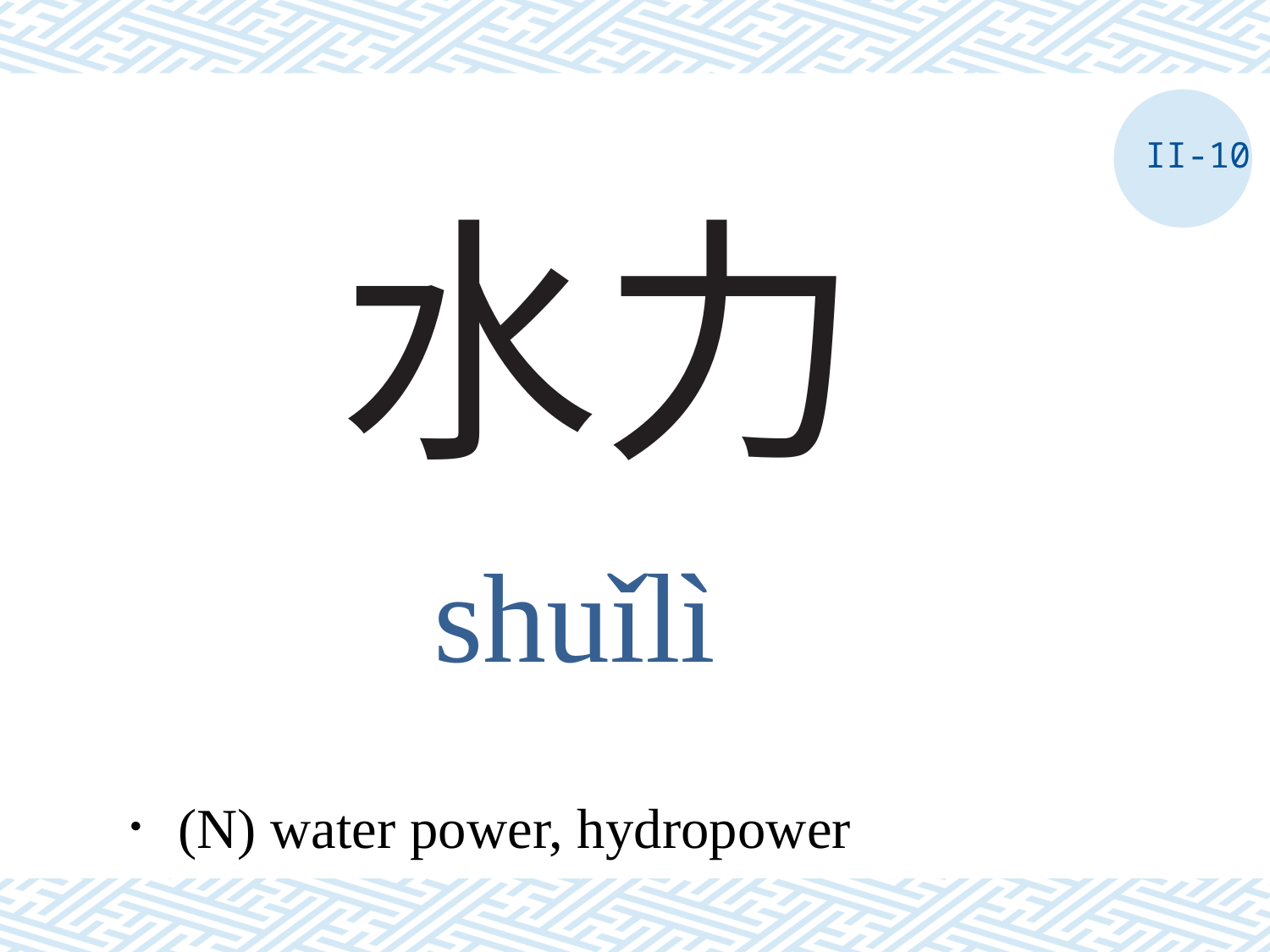

II-10

# 水力
shuǐlì
．(N) water power, hydropower